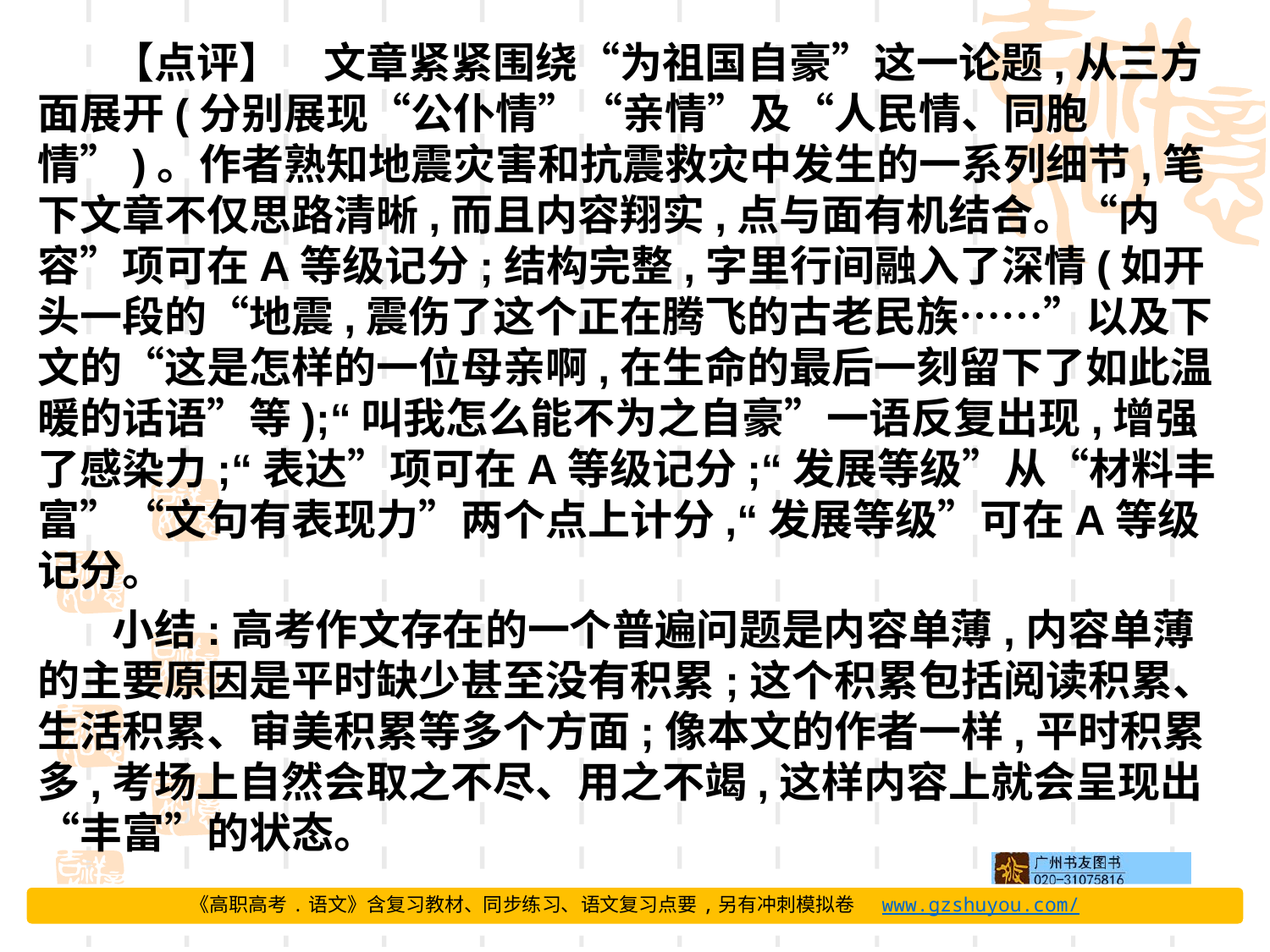

【点评】　文章紧紧围绕“为祖国自豪”这一论题,从三方面展开(分别展现“公仆情”“亲情”及“人民情、同胞情”)。作者熟知地震灾害和抗震救灾中发生的一系列细节,笔下文章不仅思路清晰,而且内容翔实,点与面有机结合。“内容”项可在A等级记分;结构完整,字里行间融入了深情(如开头一段的“地震,震伤了这个正在腾飞的古老民族……”以及下文的“这是怎样的一位母亲啊,在生命的最后一刻留下了如此温暖的话语”等);“叫我怎么能不为之自豪”一语反复出现,增强了感染力;“表达”项可在A等级记分;“发展等级”从“材料丰富”“文句有表现力”两个点上计分,“发展等级”可在A等级记分。
小结:高考作文存在的一个普遍问题是内容单薄,内容单薄的主要原因是平时缺少甚至没有积累;这个积累包括阅读积累、生活积累、审美积累等多个方面;像本文的作者一样,平时积累多,考场上自然会取之不尽、用之不竭,这样内容上就会呈现出“丰富”的状态。